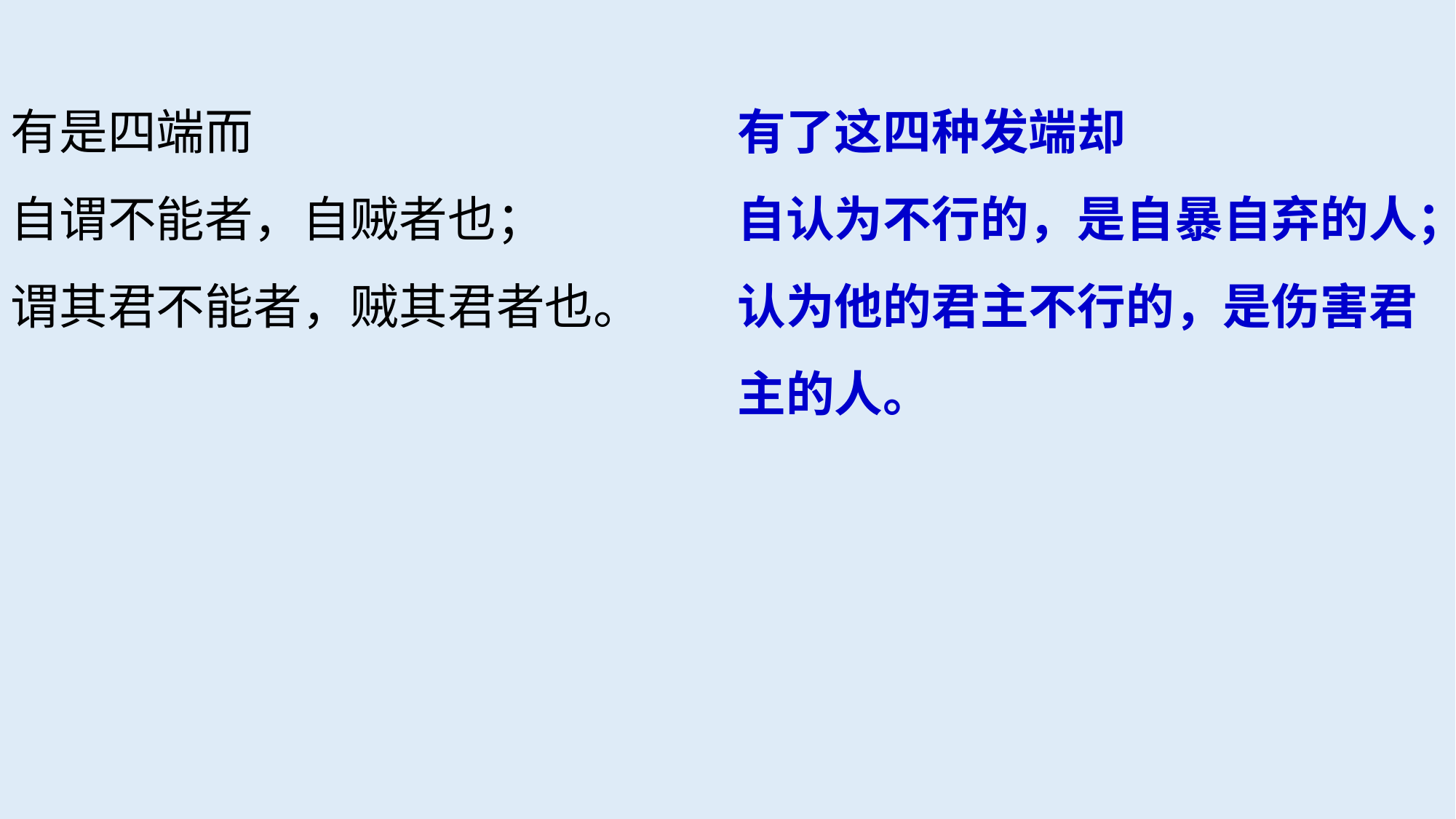

有是四端而
自谓不能者，自贼者也；
谓其君不能者，贼其君者也。
有了这四种发端却
自认为不行的，是自暴自弃的人；认为他的君主不行的，是伤害君主的人。